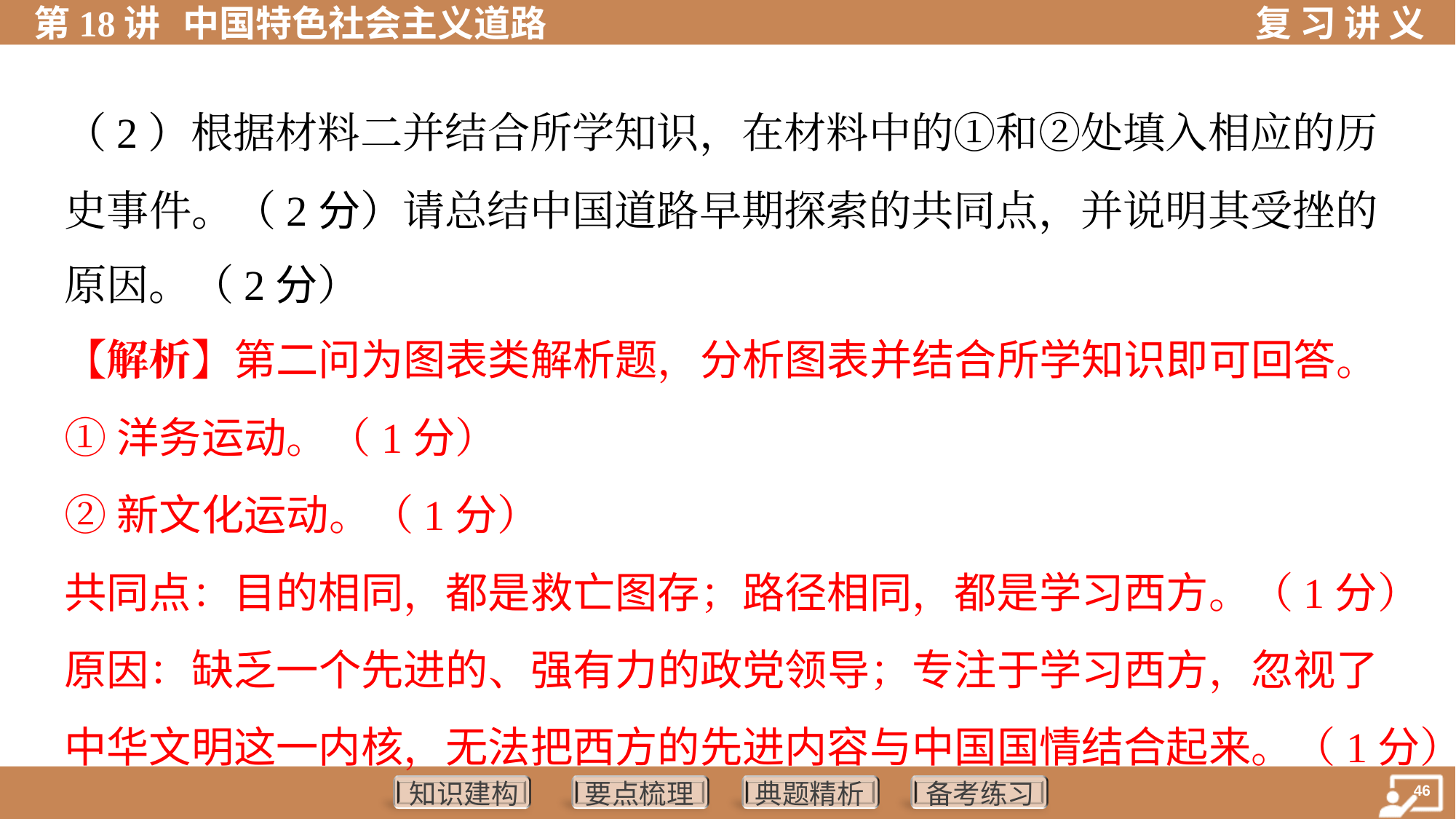

（2）根据材料二并结合所学知识，在材料中的①和②处填入相应的历
史事件。（2分）请总结中国道路早期探索的共同点，并说明其受挫的
原因。（2分）
【解析】第二问为图表类解析题，分析图表并结合所学知识即可回答。
①洋务运动。（1分）
②新文化运动。（1分）
共同点：目的相同，都是救亡图存；路径相同，都是学习西方。（1分）
原因：缺乏一个先进的、强有力的政党领导；专注于学习西方，忽视了
中华文明这一内核，无法把西方的先进内容与中国国情结合起来。（1分）